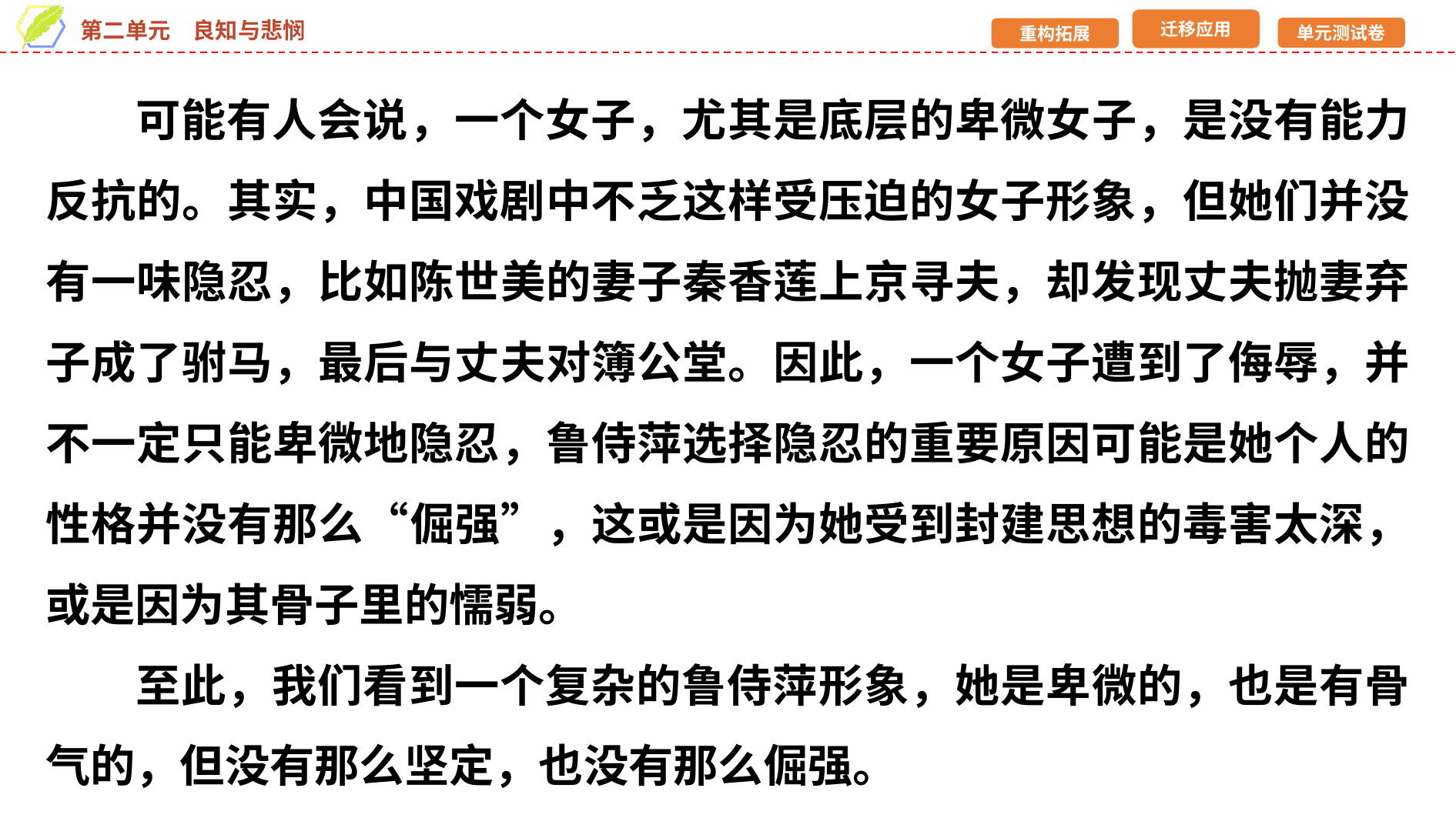

可能有人会说，一个女子，尤其是底层的卑微女子，是没有能力反抗的。其实，中国戏剧中不乏这样受压迫的女子形象，但她们并没有一味隐忍，比如陈世美的妻子秦香莲上京寻夫，却发现丈夫抛妻弃子成了驸马，最后与丈夫对簿公堂。因此，一个女子遭到了侮辱，并不一定只能卑微地隐忍，鲁侍萍选择隐忍的重要原因可能是她个人的性格并没有那么“倔强”，这或是因为她受到封建思想的毒害太深，或是因为其骨子里的懦弱。
至此，我们看到一个复杂的鲁侍萍形象，她是卑微的，也是有骨气的，但没有那么坚定，也没有那么倔强。